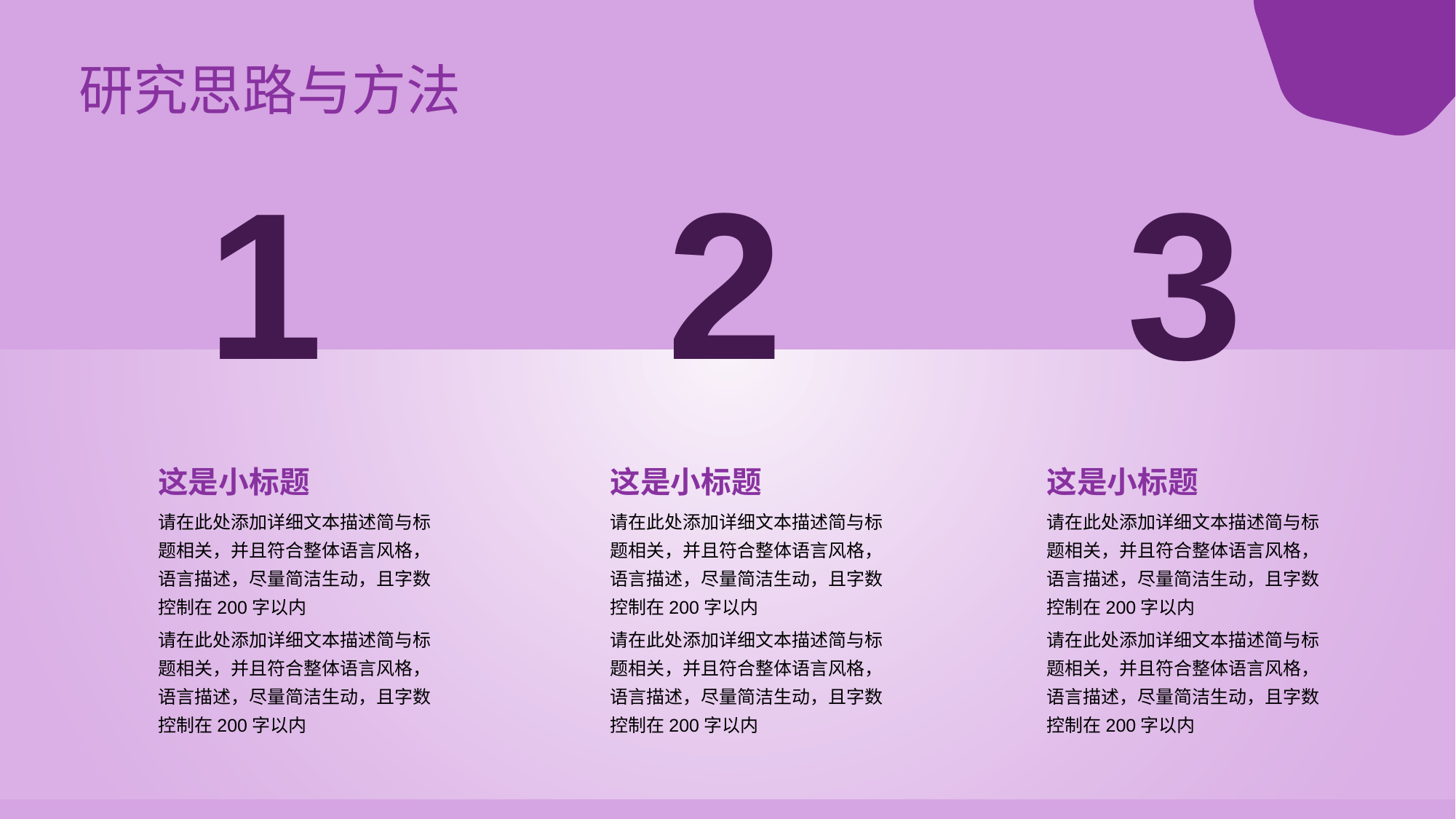

# 研究思路与方法
1
2
3
2

1
3
这是小标题
这是小标题
这是小标题
请在此处添加详细文本描述简与标题相关，并且符合整体语言风格，语言描述，尽量简洁生动，且字数控制在200字以内
请在此处添加详细文本描述简与标题相关，并且符合整体语言风格，语言描述，尽量简洁生动，且字数控制在200字以内

请在此处添加详细文本描述简与标题相关，并且符合整体语言风格，语言描述，尽量简洁生动，且字数控制在200字以内
请在此处添加详细文本描述简与标题相关，并且符合整体语言风格，语言描述，尽量简洁生动，且字数控制在200字以内

请在此处添加详细文本描述简与标题相关，并且符合整体语言风格，语言描述，尽量简洁生动，且字数控制在200字以内
请在此处添加详细文本描述简与标题相关，并且符合整体语言风格，语言描述，尽量简洁生动，且字数控制在200字以内